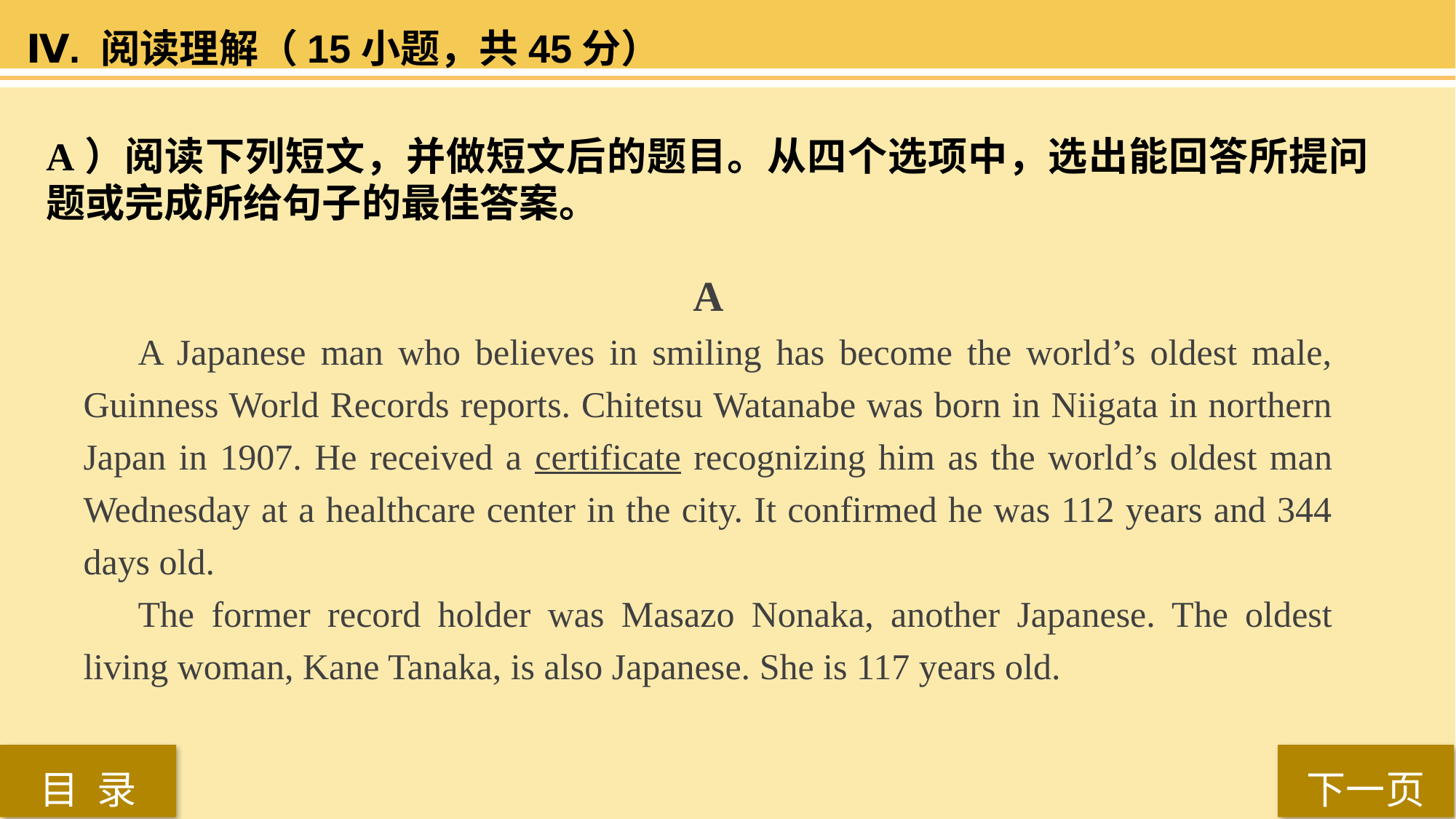

Ⅳ. 阅读理解（15小题，共45分）
A）阅读下列短文，并做短文后的题目。从四个选项中，选出能回答所提问题或完成所给句子的最佳答案。
                                                                   A
A Japanese man who believes in smiling has become the world’s oldest male, Guinness World Records reports. Chitetsu Watanabe was born in Niigata in northern Japan in 1907. He received a certificate recognizing him as the world’s oldest man Wednesday at a healthcare center in the city. It confirmed he was 112 years and 344 days old.
The former record holder was Masazo Nonaka, another Japanese. The oldest living woman, Kane Tanaka, is also Japanese. She is 117 years old.